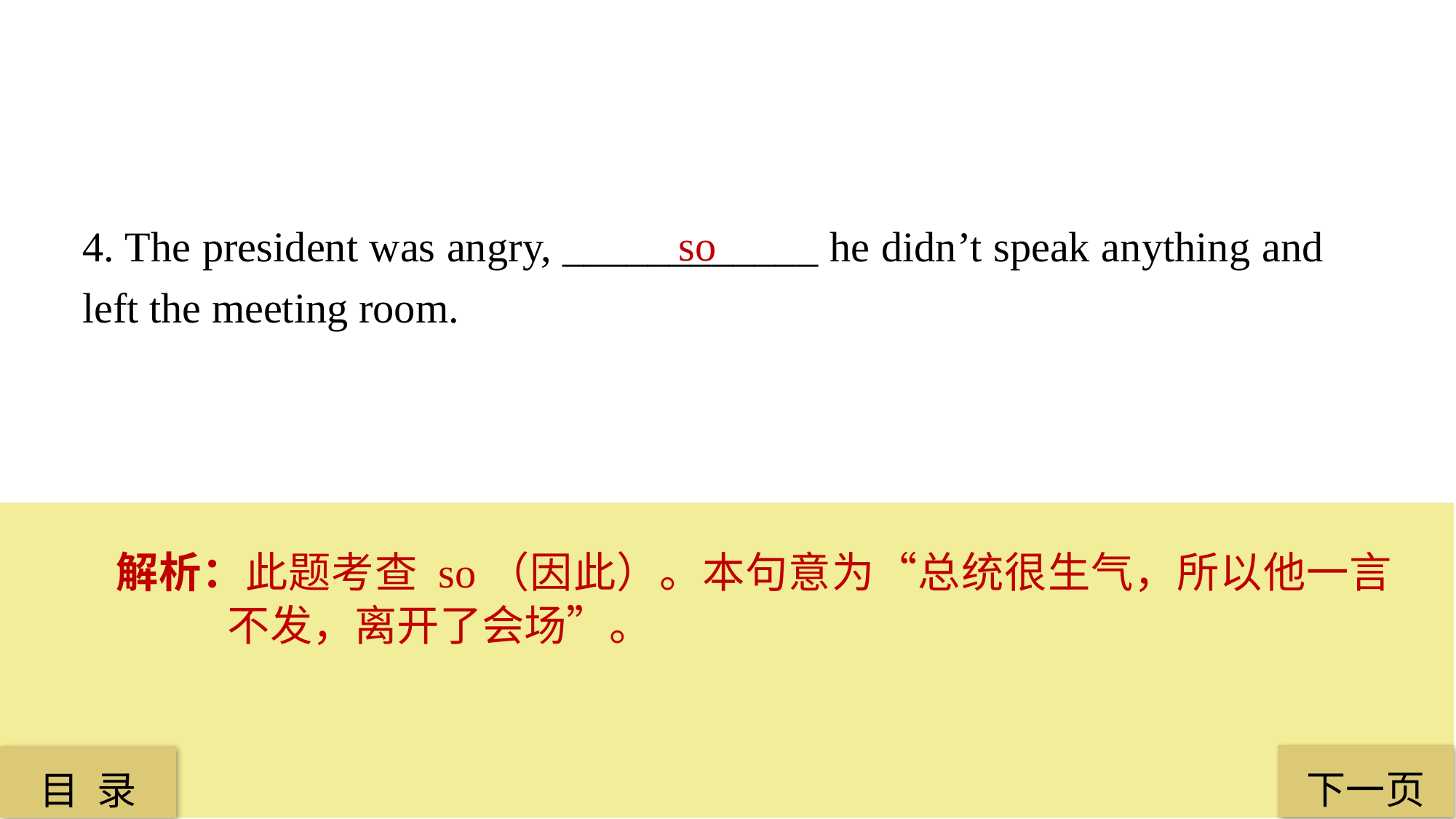

4. The president was angry, ____________ he didn’t speak anything and left the meeting room.
 so
解析：此题考查 so（因此）。本句意为“总统很生气，所以他一言不发，离开了会场”。